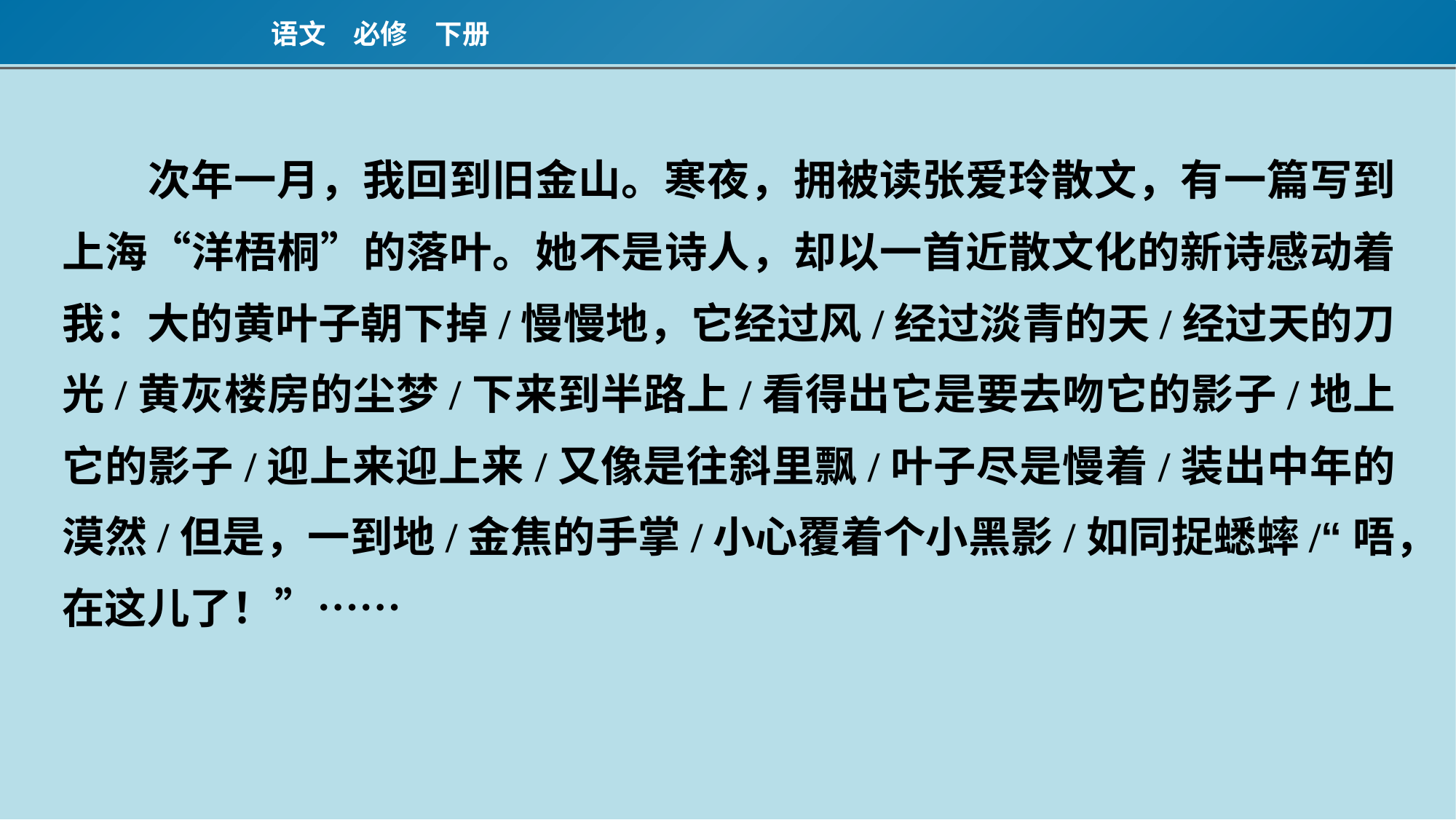

次年一月，我回到旧金山。寒夜，拥被读张爱玲散文，有一篇写到上海“洋梧桐”的落叶。她不是诗人，却以一首近散文化的新诗感动着我：大的黄叶子朝下掉/慢慢地，它经过风/经过淡青的天/经过天的刀光/黄灰楼房的尘梦/下来到半路上/看得出它是要去吻它的影子/地上它的影子/迎上来迎上来/又像是往斜里飘/叶子尽是慢着/装出中年的漠然/但是，一到地/金焦的手掌/小心覆着个小黑影/如同捉蟋蟀/“唔，在这儿了！”……